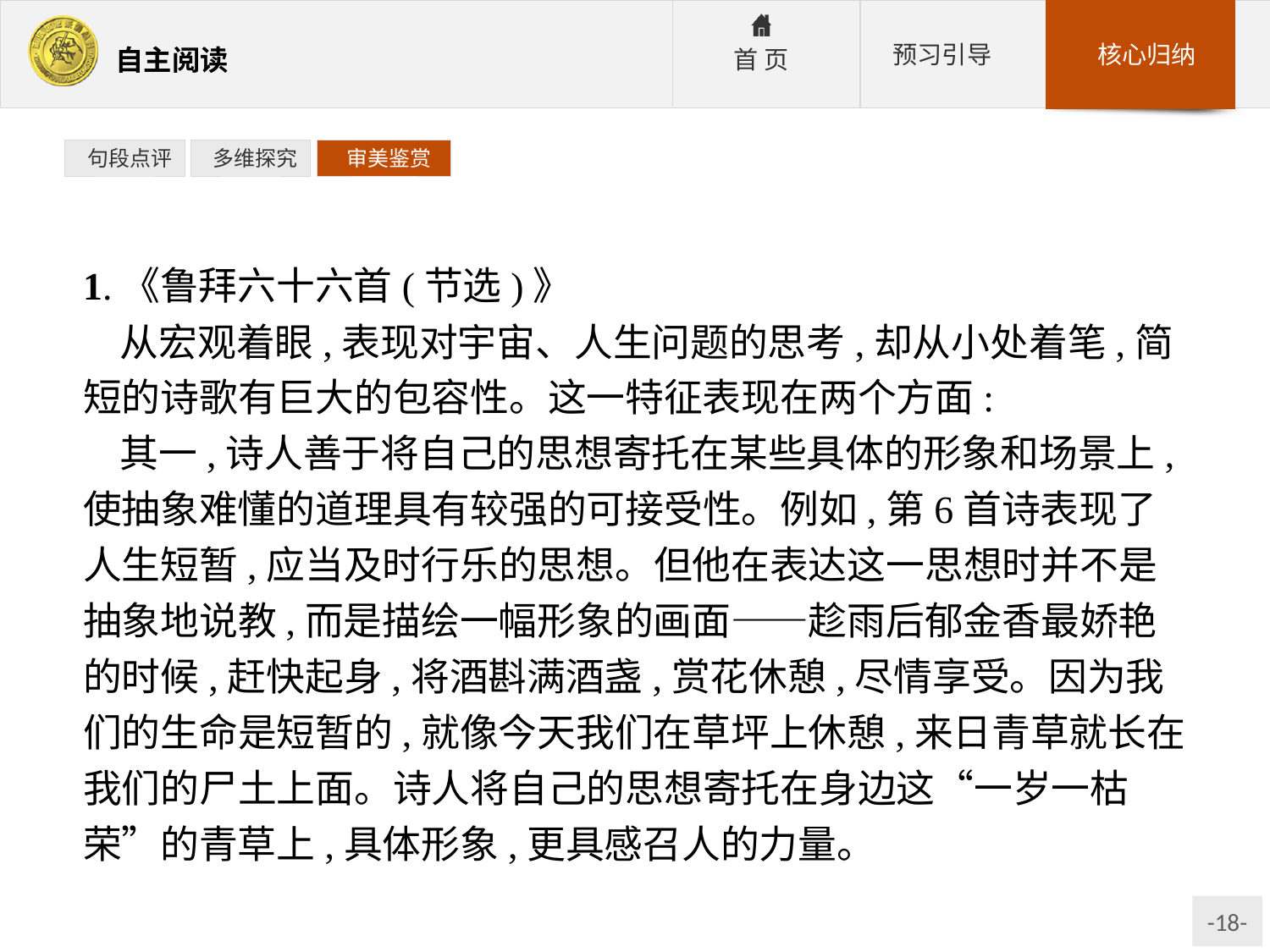

句段点评
 多维探究
 审美鉴赏
1.《鲁拜六十六首(节选)》
从宏观着眼,表现对宇宙、人生问题的思考,却从小处着笔,简短的诗歌有巨大的包容性。这一特征表现在两个方面:
其一,诗人善于将自己的思想寄托在某些具体的形象和场景上,使抽象难懂的道理具有较强的可接受性。例如,第6首诗表现了人生短暂,应当及时行乐的思想。但他在表达这一思想时并不是抽象地说教,而是描绘一幅形象的画面——趁雨后郁金香最娇艳的时候,赶快起身,将酒斟满酒盏,赏花休憩,尽情享受。因为我们的生命是短暂的,就像今天我们在草坪上休憩,来日青草就长在我们的尸土上面。诗人将自己的思想寄托在身边这“一岁一枯荣”的青草上,具体形象,更具感召人的力量。